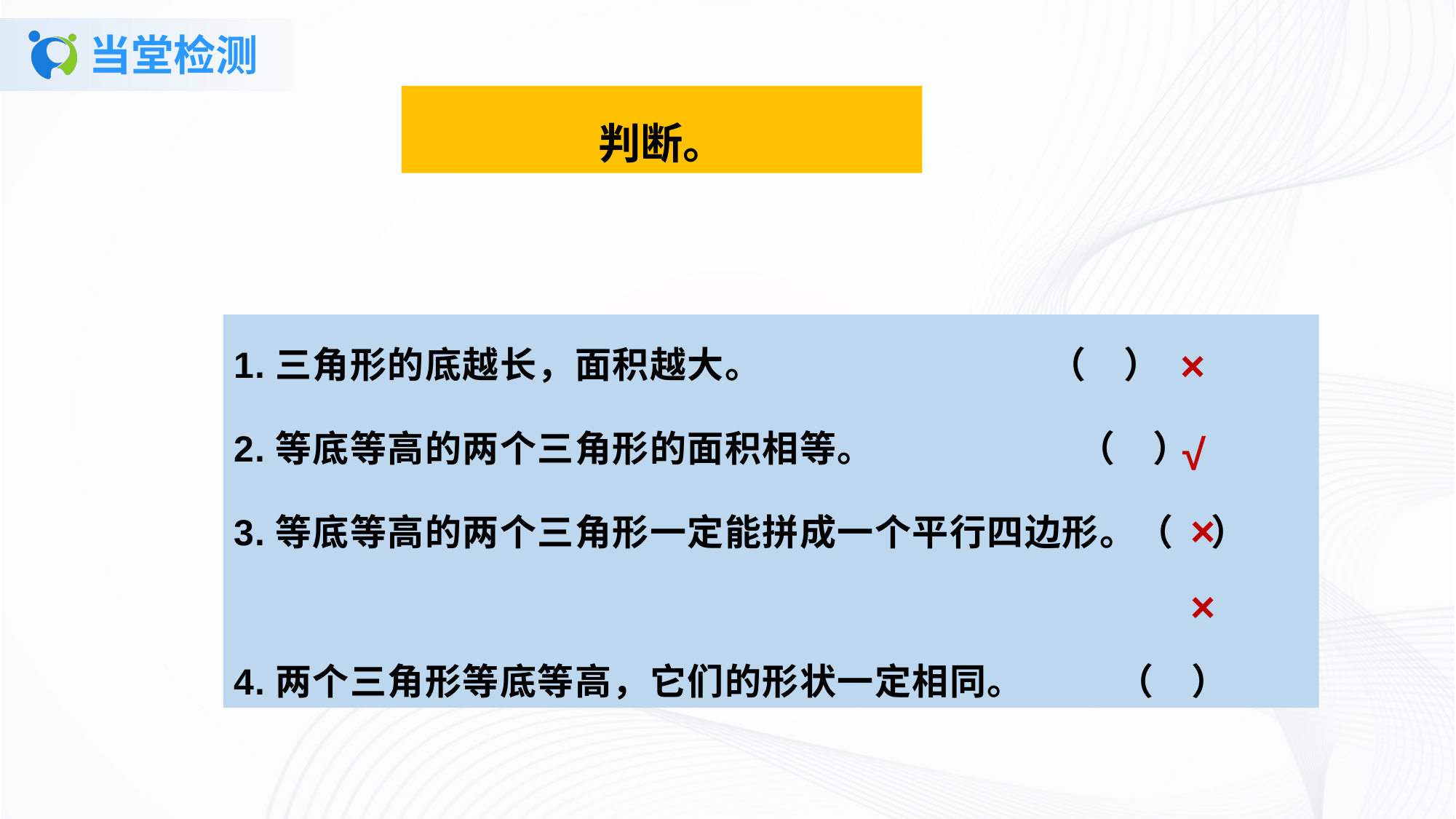

# 当堂检测
判断。
1.三角形的底越长，面积越大。                               （    ）
2.等底等高的两个三角形的面积相等。                      （    ）
3.等底等高的两个三角形一定能拼成一个平行四边形。（    ）
4.两个三角形等底等高，它们的形状一定相同。          （    ）
×
√
×
×